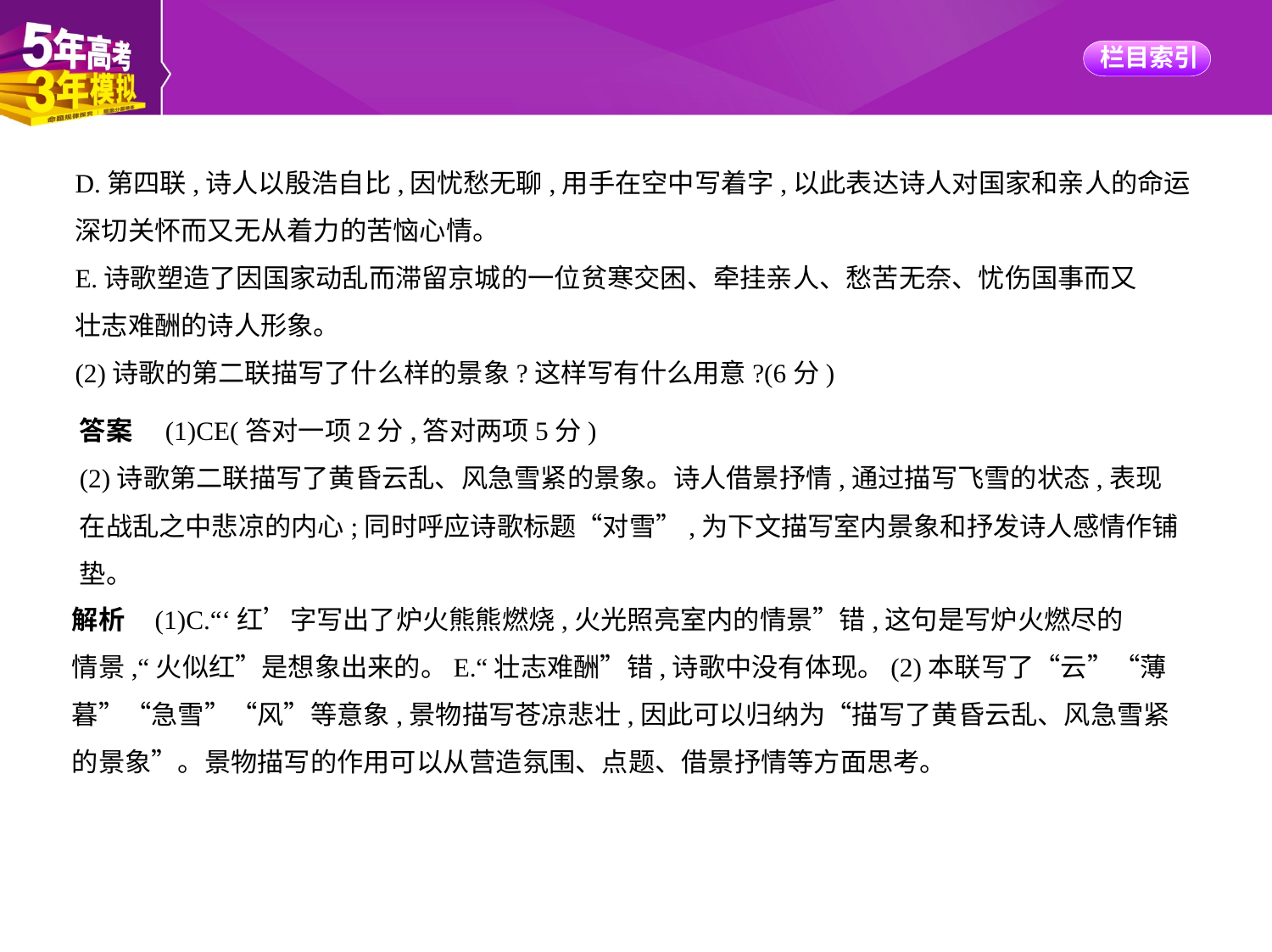

D.第四联,诗人以殷浩自比,因忧愁无聊,用手在空中写着字,以此表达诗人对国家和亲人的命运
深切关怀而又无从着力的苦恼心情。
E.诗歌塑造了因国家动乱而滞留京城的一位贫寒交困、牵挂亲人、愁苦无奈、忧伤国事而又
壮志难酬的诗人形象。
(2)诗歌的第二联描写了什么样的景象?这样写有什么用意?(6分)
答案　(1)CE(答对一项2分,答对两项5分)
(2)诗歌第二联描写了黄昏云乱、风急雪紧的景象。诗人借景抒情,通过描写飞雪的状态,表现
在战乱之中悲凉的内心;同时呼应诗歌标题“对雪”,为下文描写室内景象和抒发诗人感情作铺
垫。
解析    (1)C.“‘红’字写出了炉火熊熊燃烧,火光照亮室内的情景”错,这句是写炉火燃尽的
情景,“火似红”是想象出来的。E.“壮志难酬”错,诗歌中没有体现。(2)本联写了“云”“薄
暮”“急雪”“风”等意象,景物描写苍凉悲壮,因此可以归纳为“描写了黄昏云乱、风急雪紧
的景象”。景物描写的作用可以从营造氛围、点题、借景抒情等方面思考。